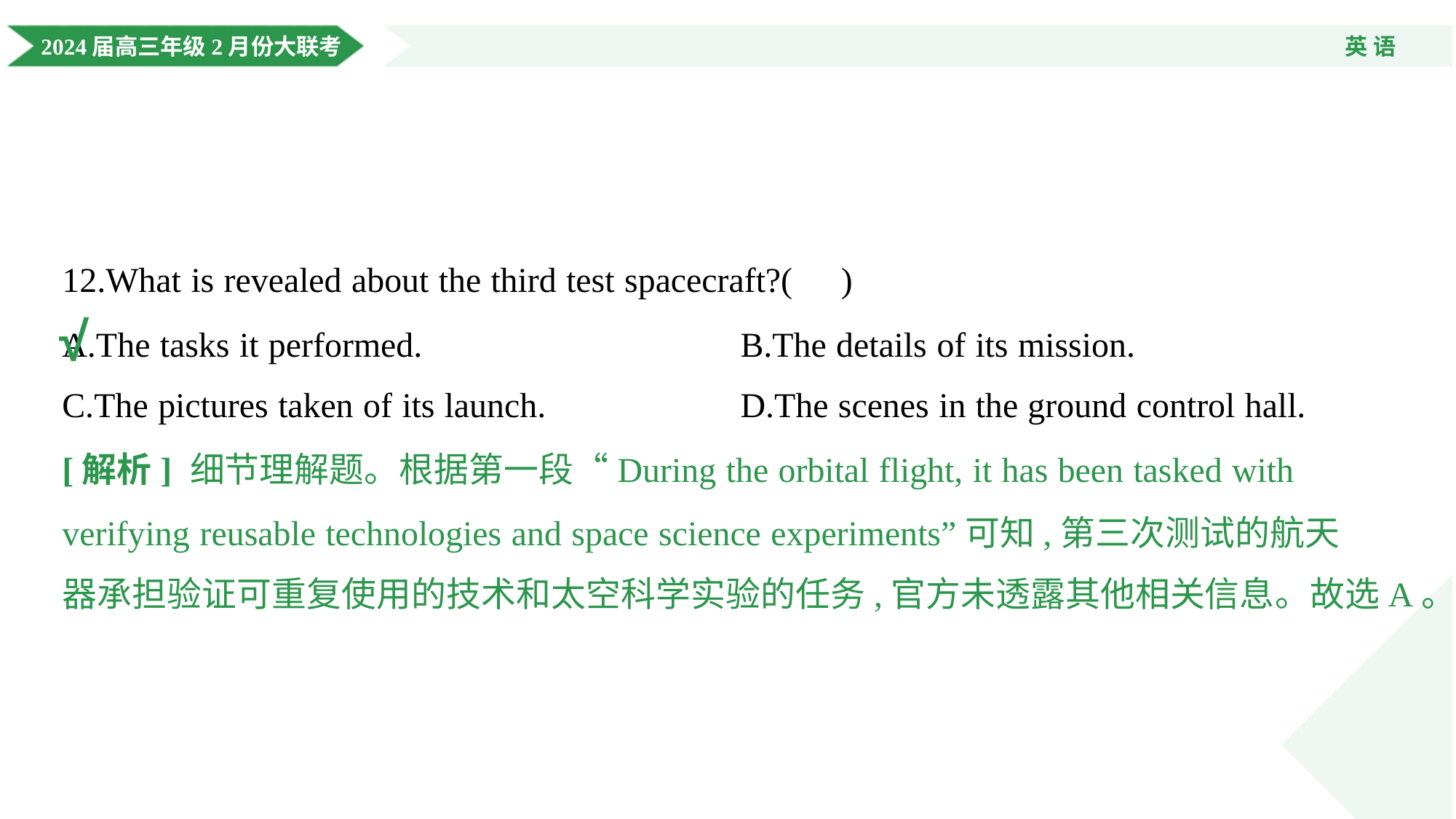

12.What is revealed about the third test spacecraft?(     )
A.The tasks it performed.	B.The details of its mission.
C.The pictures taken of its launch.	D.The scenes in the ground control hall.
√
[解析] 细节理解题。根据第一段“During the orbital flight, it has been tasked with
verifying reusable technologies and space science experiments”可知,第三次测试的航天
器承担验证可重复使用的技术和太空科学实验的任务,官方未透露其他相关信息。故选A。